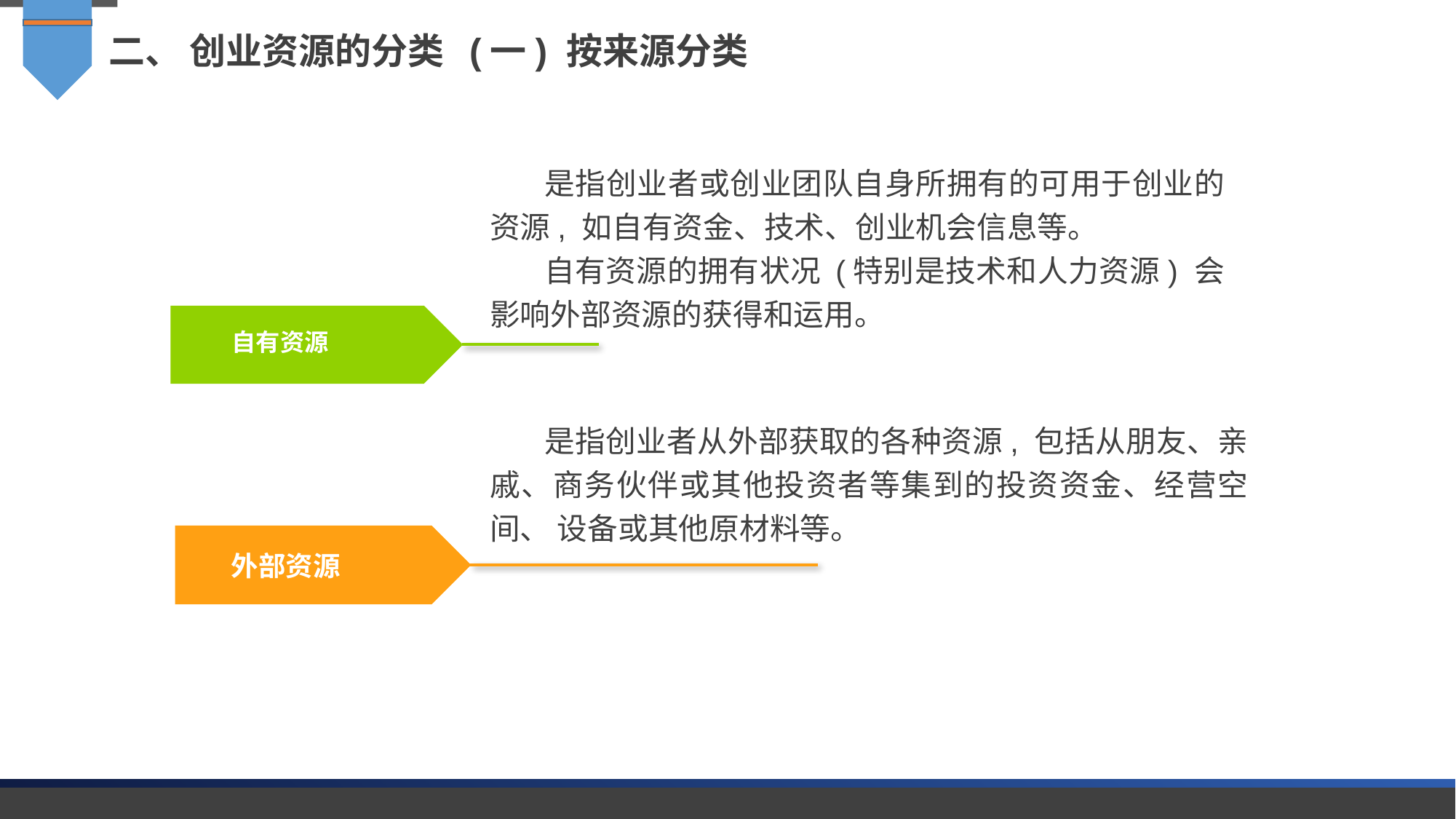

二、 创业资源的分类  (一) 按来源分类
是指创业者或创业团队自身所拥有的可用于创业的资源, 如自有资金、技术、创业机会信息等。
自有资源的拥有状况 (特别是技术和人力资源) 会影响外部资源的获得和运用。

自有资源
是指创业者从外部获取的各种资源, 包括从朋友、亲戚、商务伙伴或其他投资者等集到的投资资金、经营空间、 设备或其他原材料等。

外部资源